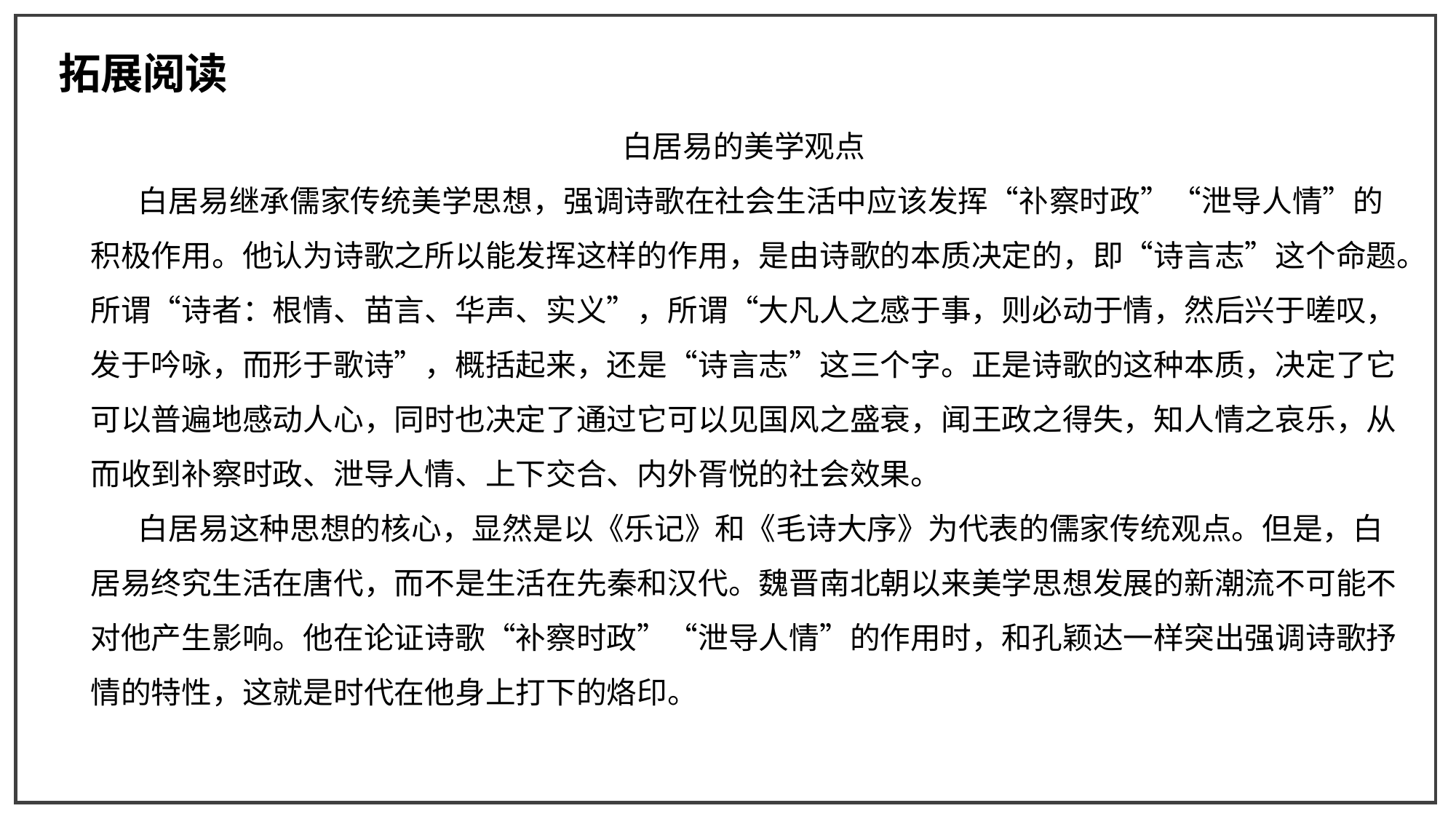

拓展阅读
白居易的美学观点
      白居易继承儒家传统美学思想，强调诗歌在社会生活中应该发挥“䃼察时政”“泄导人情”的积极作用。他认为诗歌之所以能发挥这样的作用，是由诗歌的本质决定的，即“诗言志”这个命题。所谓“诗者：根情、苗言、华声、实义”，所谓“大凡人之感于事，则必动于情，然后兴于嗟叹，发于吟咏，而形于歌诗”，概括起来，还是“诗言志”这三个字。正是诗歌的这种本质，决定了它可以普遍地感动人心，同时也决定了通过它可以见国风之盛衰，闻王政之得失，知人情之哀乐，从而收到补察时政、泄导人情、上下交合、内外胥悦的社会效果。
      白居易这种思想的核心，显然是以《乐记》和《毛诗大序》为代表的儒家传统观点。但是，白居易终究生活在唐代，而不是生活在先秦和汉代。魏晋南北朝以来美学思想发展的新潮流不可能不对他产生影响。他在论证诗歌“补察时政”“泄导人情”的作用时，和孔颖达一样突出强调诗歌抒情的特性，这就是时代在他身上打下的烙印。